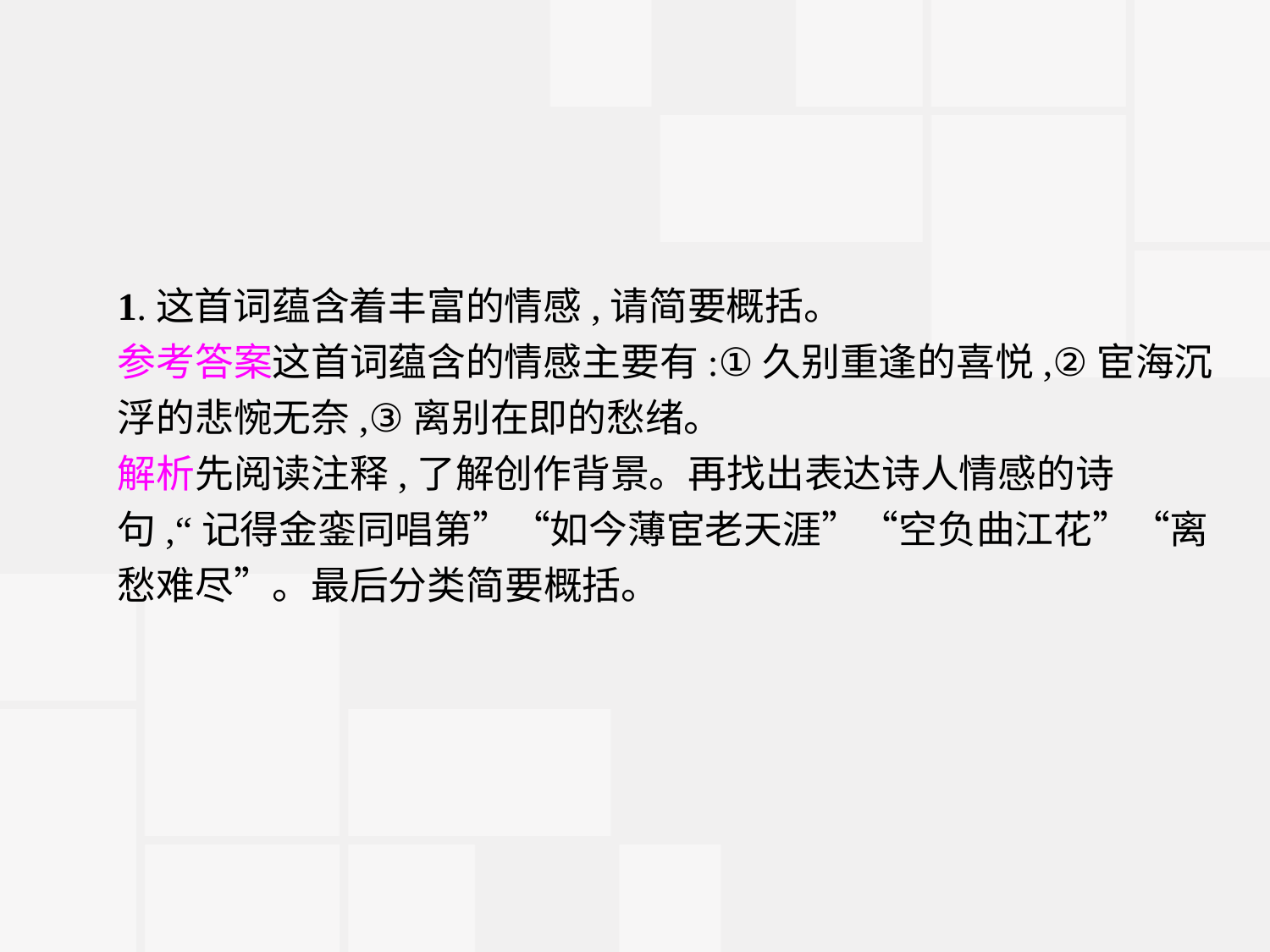

1.这首词蕴含着丰富的情感,请简要概括。
参考答案这首词蕴含的情感主要有:①久别重逢的喜悦,②宦海沉浮的悲惋无奈,③离别在即的愁绪。
解析先阅读注释,了解创作背景。再找出表达诗人情感的诗句,“记得金銮同唱第”“如今薄宦老天涯”“空负曲江花”“离愁难尽”。最后分类简要概括。